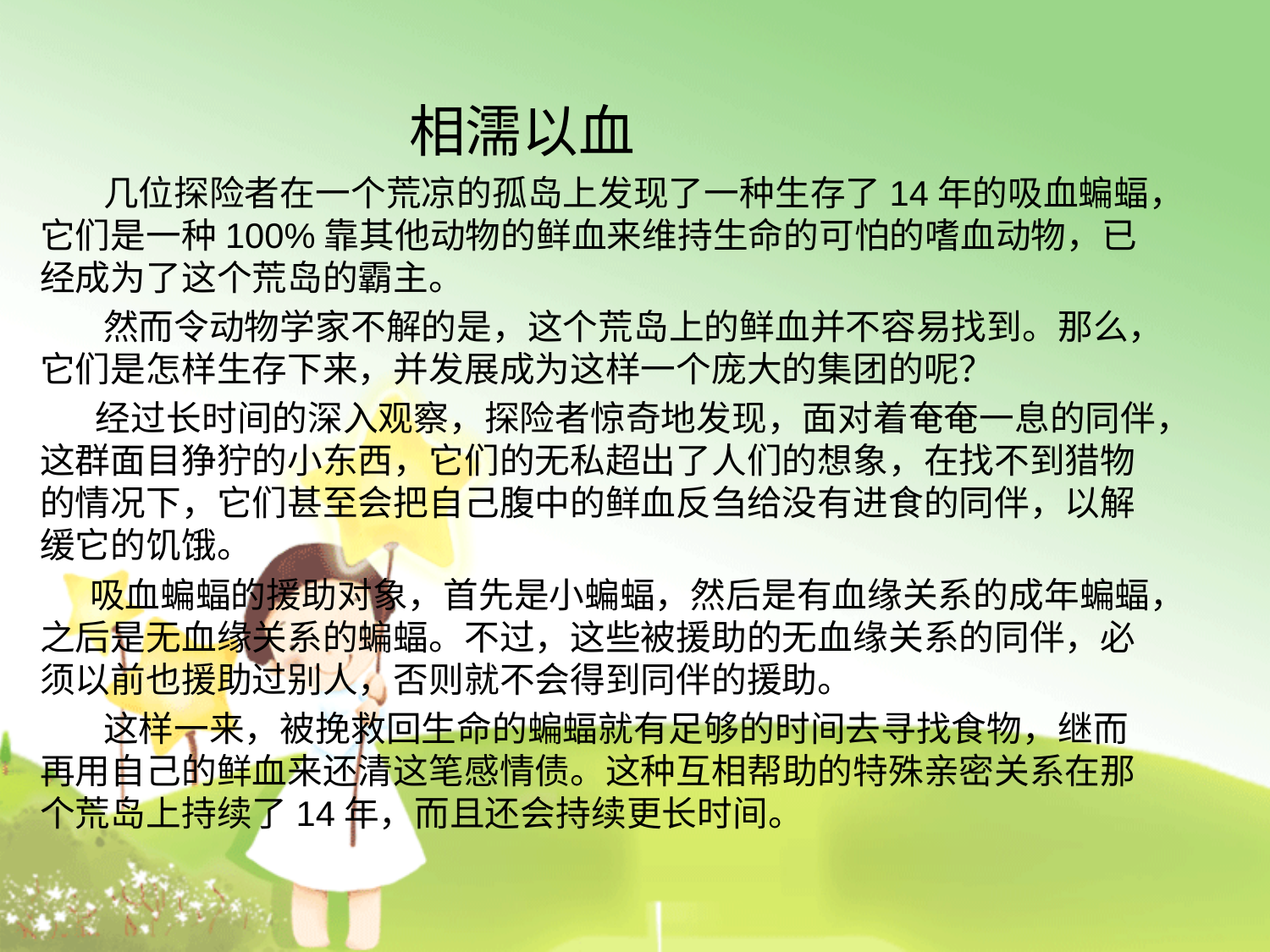

相濡以血
       几位探险者在一个荒凉的孤岛上发现了一种生存了14年的吸血蝙蝠，它们是一种100%靠其他动物的鲜血来维持生命的可怕的嗜血动物，已经成为了这个荒岛的霸主。
       然而令动物学家不解的是，这个荒岛上的鲜血并不容易找到。那么，它们是怎样生存下来，并发展成为这样一个庞大的集团的呢？
      经过长时间的深入观察，探险者惊奇地发现，面对着奄奄一息的同伴，这群面目狰狞的小东西，它们的无私超出了人们的想象，在找不到猎物的情况下，它们甚至会把自己腹中的鲜血反刍给没有进食的同伴，以解缓它的饥饿。
    吸血蝙蝠的援助对象，首先是小蝙蝠，然后是有血缘关系的成年蝙蝠，之后是无血缘关系的蝙蝠。不过，这些被援助的无血缘关系的同伴，必须以前也援助过别人，否则就不会得到同伴的援助。
       这样一来，被挽救回生命的蝙蝠就有足够的时间去寻找食物，继而再用自己的鲜血来还清这笔感情债。这种互相帮助的特殊亲密关系在那个荒岛上持续了14年，而且还会持续更长时间。